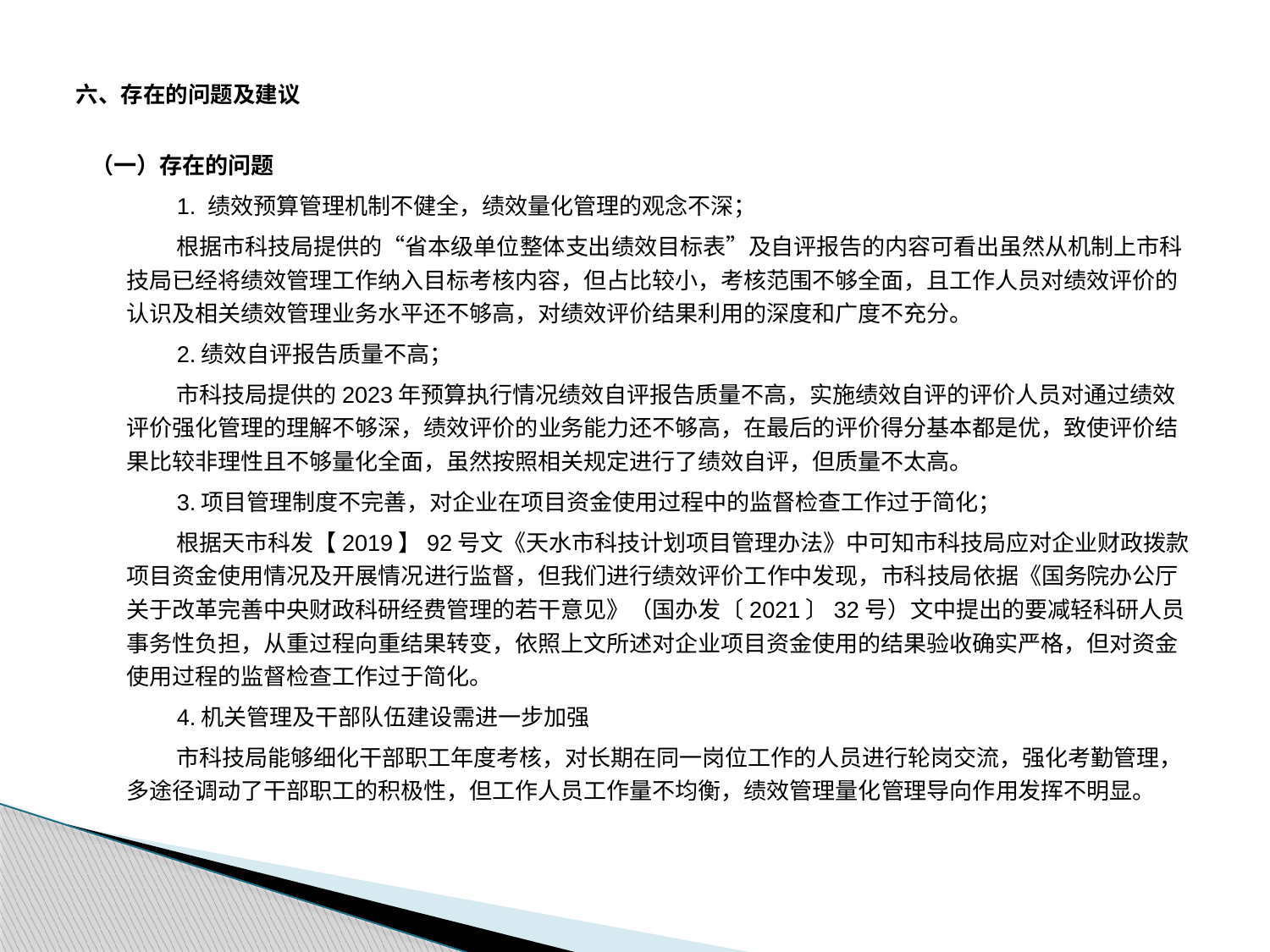

# 六、存在的问题及建议
（一）存在的问题
1. 绩效预算管理机制不健全，绩效量化管理的观念不深；
根据市科技局提供的“省本级单位整体支出绩效目标表”及自评报告的内容可看出虽然从机制上市科技局已经将绩效管理工作纳入目标考核内容，但占比较小，考核范围不够全面，且工作人员对绩效评价的认识及相关绩效管理业务水平还不够高，对绩效评价结果利用的深度和广度不充分。
2.绩效自评报告质量不高；
市科技局提供的2023年预算执行情况绩效自评报告质量不高，实施绩效自评的评价人员对通过绩效评价强化管理的理解不够深，绩效评价的业务能力还不够高，在最后的评价得分基本都是优，致使评价结果比较非理性且不够量化全面，虽然按照相关规定进行了绩效自评，但质量不太高。
3.项目管理制度不完善，对企业在项目资金使用过程中的监督检查工作过于简化；
根据天市科发【2019】92号文《天水市科技计划项目管理办法》中可知市科技局应对企业财政拨款项目资金使用情况及开展情况进行监督，但我们进行绩效评价工作中发现，市科技局依据《国务院办公厅关于改革完善中央财政科研经费管理的若干意见》（国办发〔2021〕32号）文中提出的要减轻科研人员事务性负担，从重过程向重结果转变，依照上文所述对企业项目资金使用的结果验收确实严格，但对资金使用过程的监督检查工作过于简化。
4.机关管理及干部队伍建设需进一步加强
市科技局能够细化干部职工年度考核，对长期在同一岗位工作的人员进行轮岗交流，强化考勤管理，多途径调动了干部职工的积极性，但工作人员工作量不均衡，绩效管理量化管理导向作用发挥不明显。